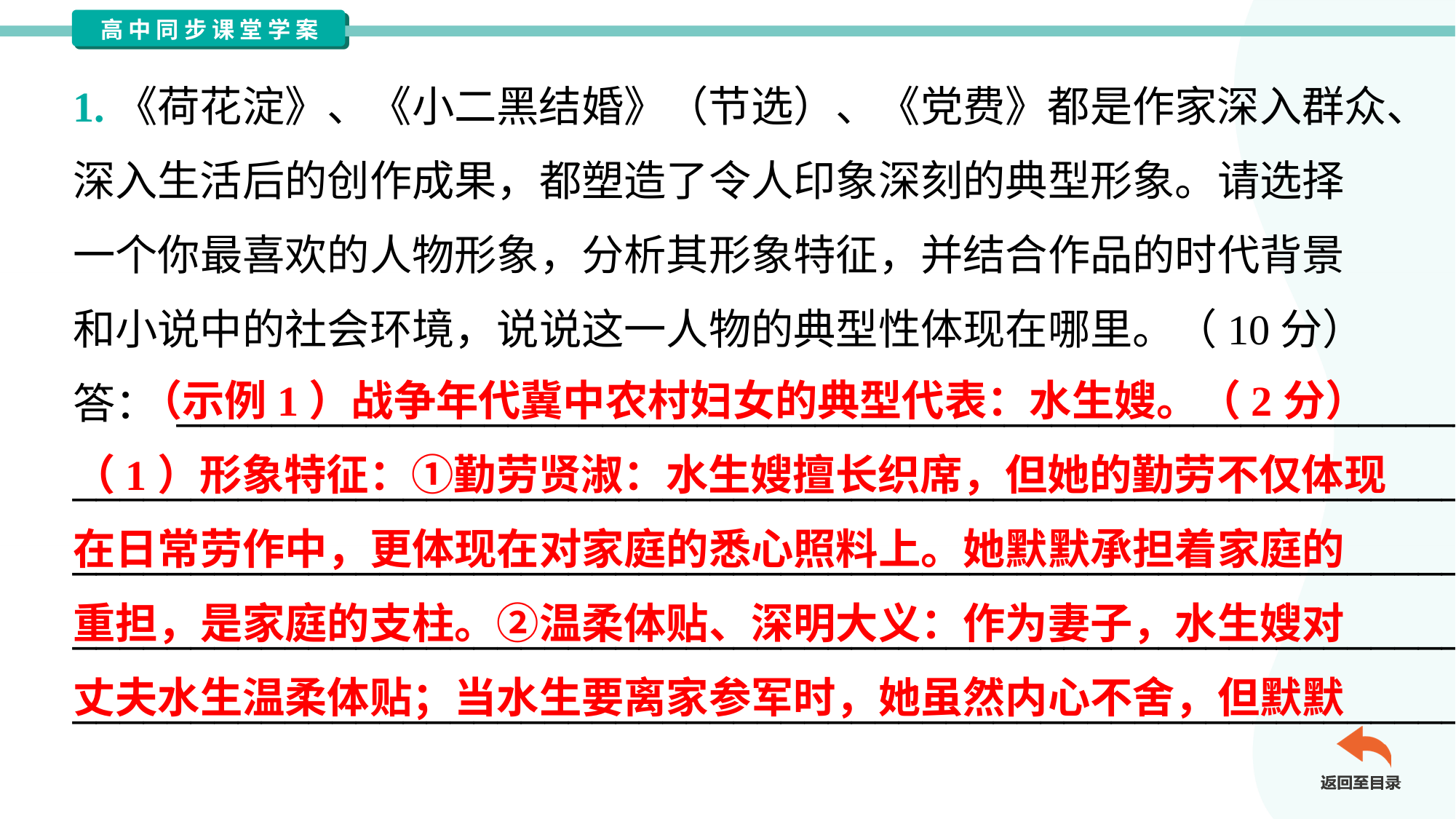

1.《荷花淀》、《小二黑结婚》（节选）、《党费》都是作家深入群众、
深入生活后的创作成果，都塑造了令人印象深刻的典型形象。请选择
一个你最喜欢的人物形象，分析其形象特征，并结合作品的时代背景
和小说中的社会环境，说说这一人物的典型性体现在哪里。（10分）
答： ________________________________________________________
_____________________________________________________________
_____________________________________________________________
_____________________________________________________________
_____________________________________________________________
      （示例1）战争年代冀中农村妇女的典型代表：水生嫂。（2分）
（1）形象特征：①勤劳贤淑：水生嫂擅长织席，但她的勤劳不仅体现
在日常劳作中，更体现在对家庭的悉心照料上。她默默承担着家庭的
重担，是家庭的支柱。②温柔体贴、深明大义：作为妻子，水生嫂对
丈夫水生温柔体贴；当水生要离家参军时，她虽然内心不舍，但默默